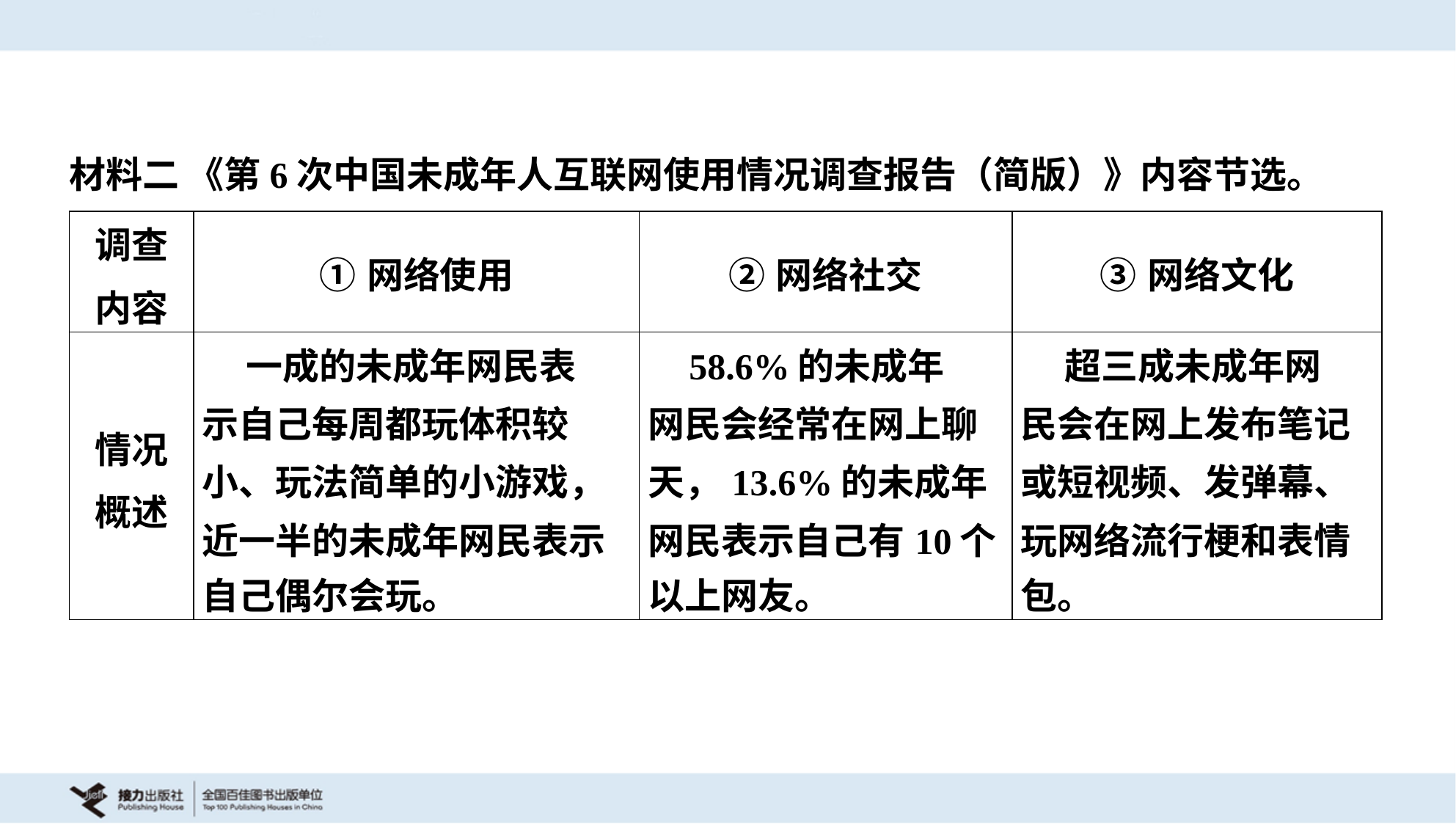

材料二 《第6次中国未成年人互联网使用情况调查报告（简版）》内容节选。
| 调查 内容 | ①网络使用 | ②网络社交 | ③网络文化 |
| --- | --- | --- | --- |
| 情况 概述 | 一成的未成年网民表 示自己每周都玩体积较 小、玩法简单的小游戏， 近一半的未成年网民表示 自己偶尔会玩。 | 58.6%的未成年 网民会经常在网上聊 天，13.6%的未成年 网民表示自己有10个 以上网友。 | 超三成未成年网 民会在网上发布笔记 或短视频、发弹幕、 玩网络流行梗和表情 包。 |